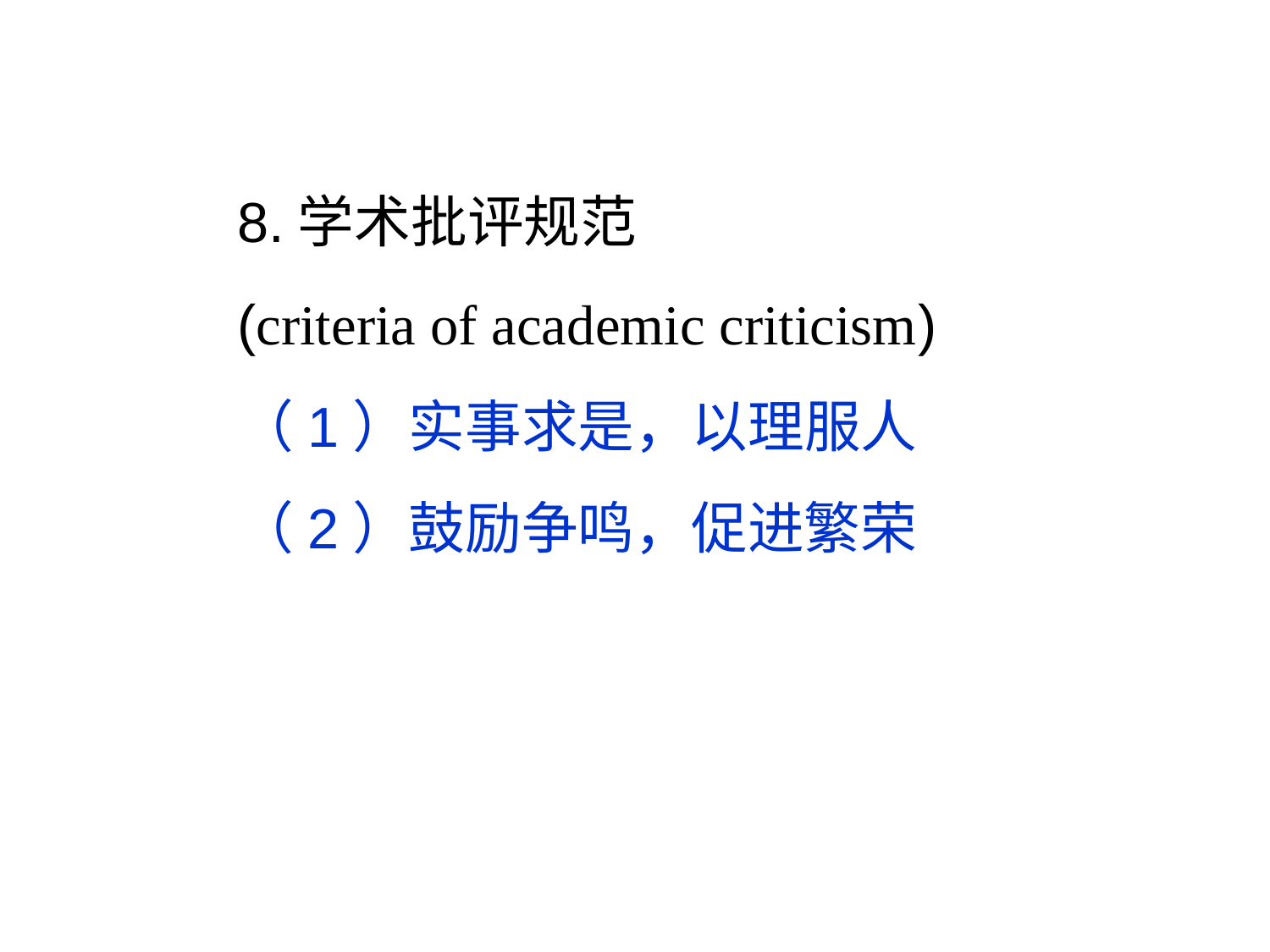

8.学术批评规范
(criteria of academic criticism)
（1）实事求是，以理服人
（2）鼓励争鸣，促进繁荣